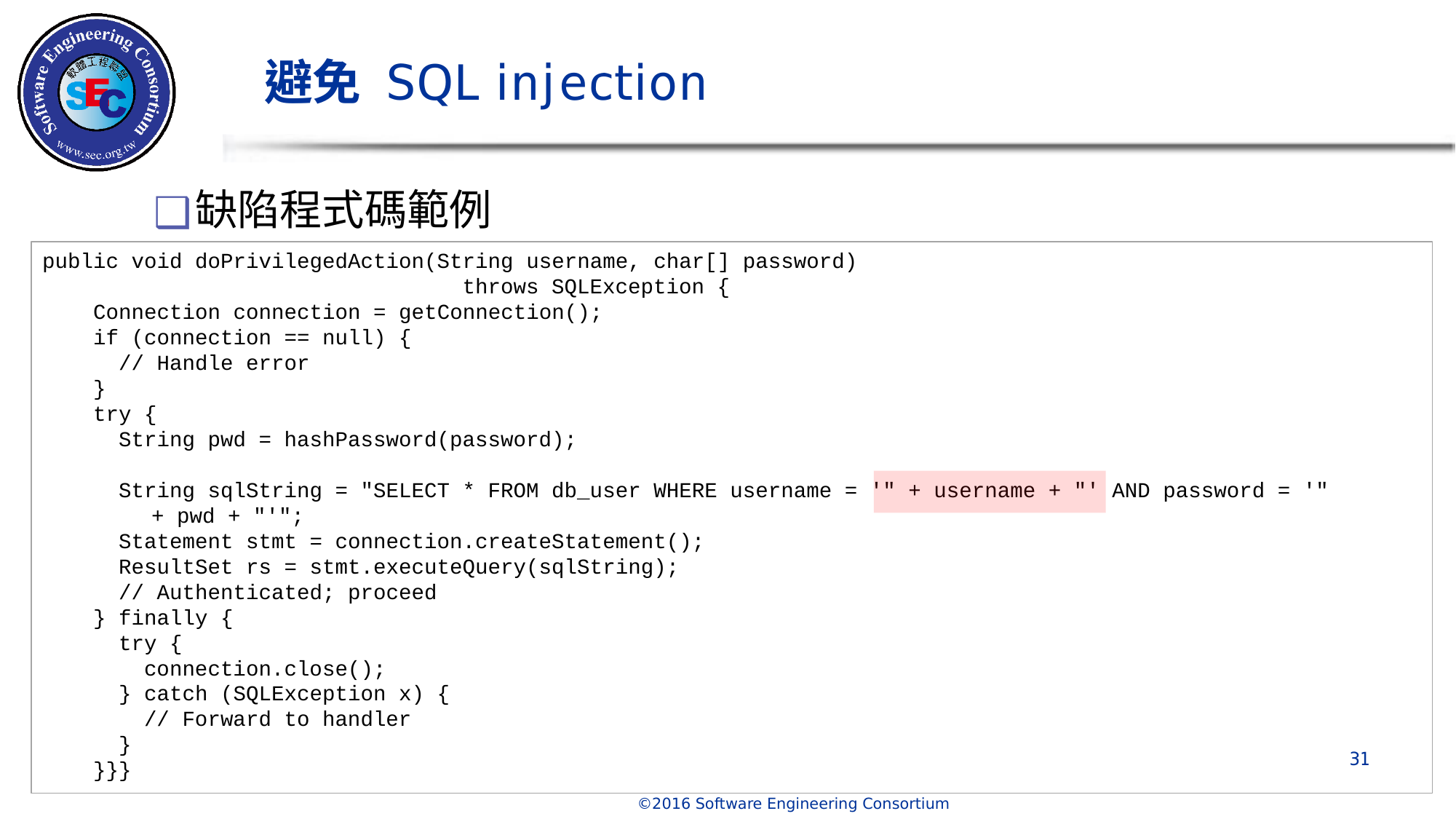

# 避免 SQL injection
缺陷程式碼範例

public void doPrivilegedAction(String username, char[] password)
                                 throws SQLException {
    Connection connection = getConnection();
    if (connection == null) {
      // Handle error
    }
    try {
      String pwd = hashPassword(password);

      String sqlString = "SELECT * FROM db_user WHERE username = '" + username + "' AND password = '"
	+ pwd + "'";
      Statement stmt = connection.createStatement();
      ResultSet rs = stmt.executeQuery(sqlString);
      // Authenticated; proceed
    } finally {
      try {
        connection.close();
      } catch (SQLException x) {
        // Forward to handler
      }
    }}}

31